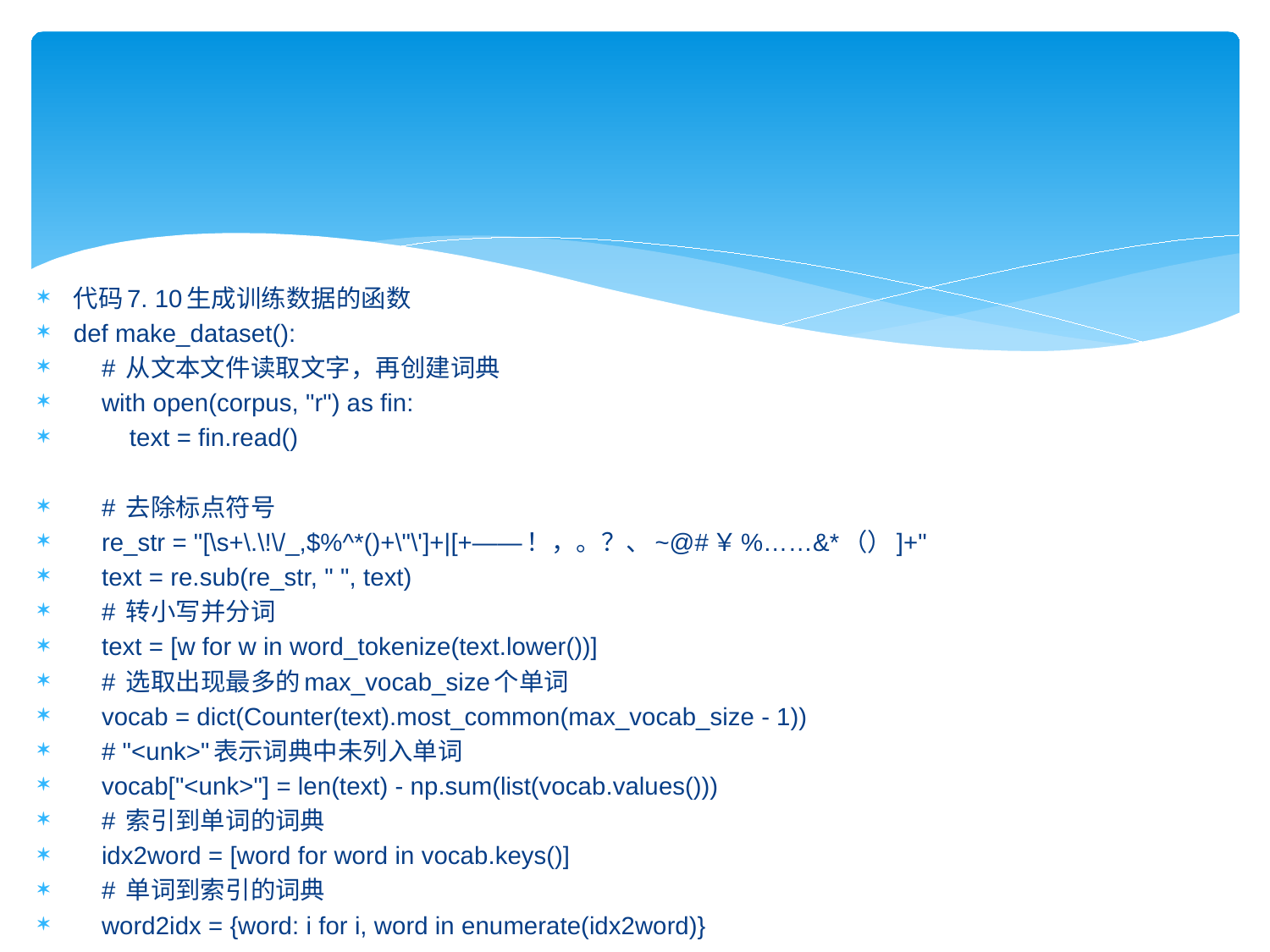

代码7. 10生成训练数据的函数
def make_dataset():
    # 从文本文件读取文字，再创建词典
    with open(corpus, "r") as fin:
        text = fin.read()

    # 去除标点符号
    re_str = "[\s+\.\!\/_,$%^*()+\"\']+|[+——！，。？、~@#￥%……&*（）]+"
    text = re.sub(re_str, " ", text)
    # 转小写并分词
    text = [w for w in word_tokenize(text.lower())]
    # 选取出现最多的max_vocab_size个单词
    vocab = dict(Counter(text).most_common(max_vocab_size - 1))
    # "<unk>"表示词典中未列入单词
    vocab["<unk>"] = len(text) - np.sum(list(vocab.values()))
    # 索引到单词的词典
    idx2word = [word for word in vocab.keys()]
    # 单词到索引的词典
    word2idx = {word: i for i, word in enumerate(idx2word)}